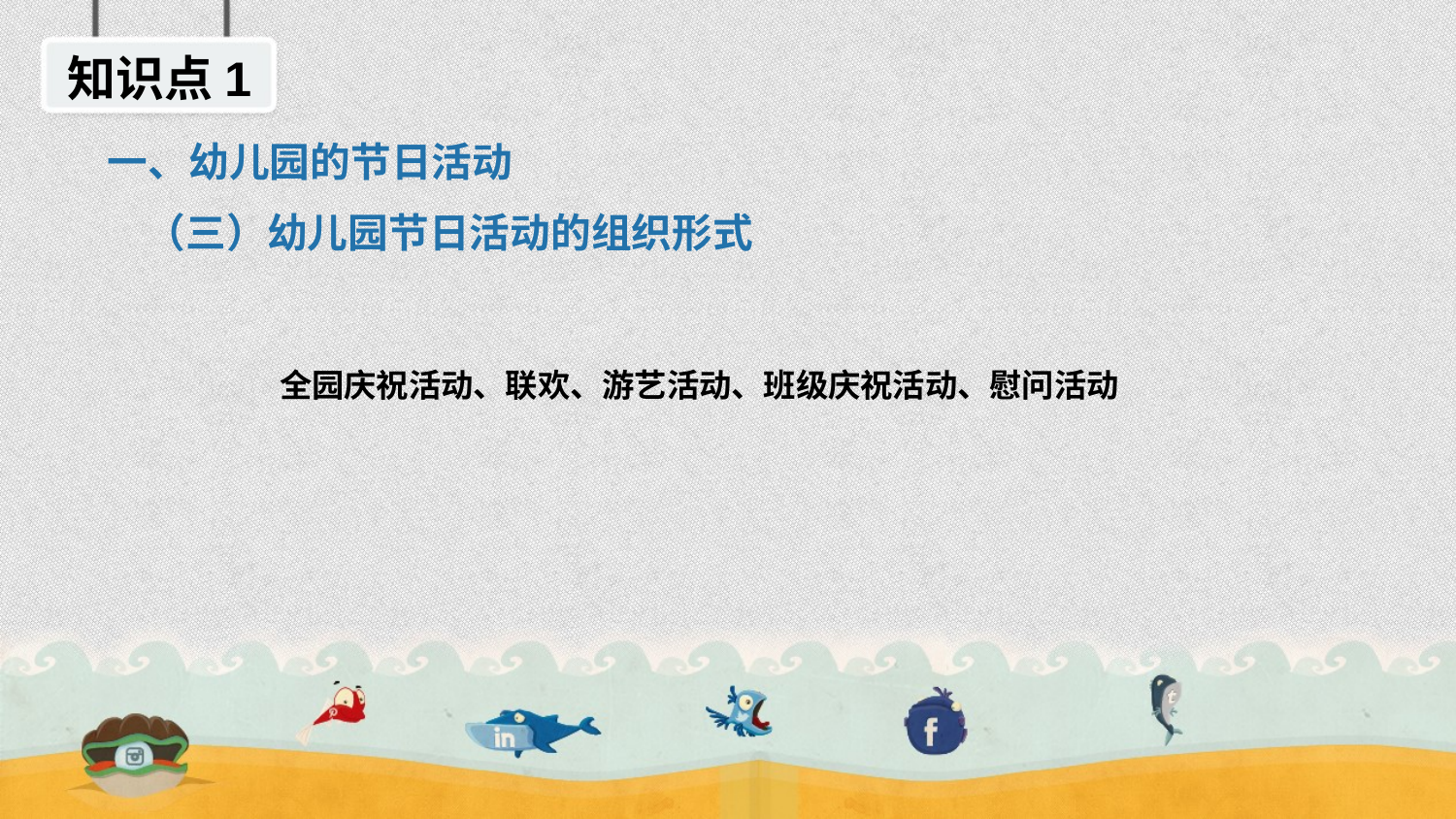

知识点1
一、幼儿园的节日活动
（三）幼儿园节日活动的组织形式
全园庆祝活动、联欢、游艺活动、班级庆祝活动、慰问活动